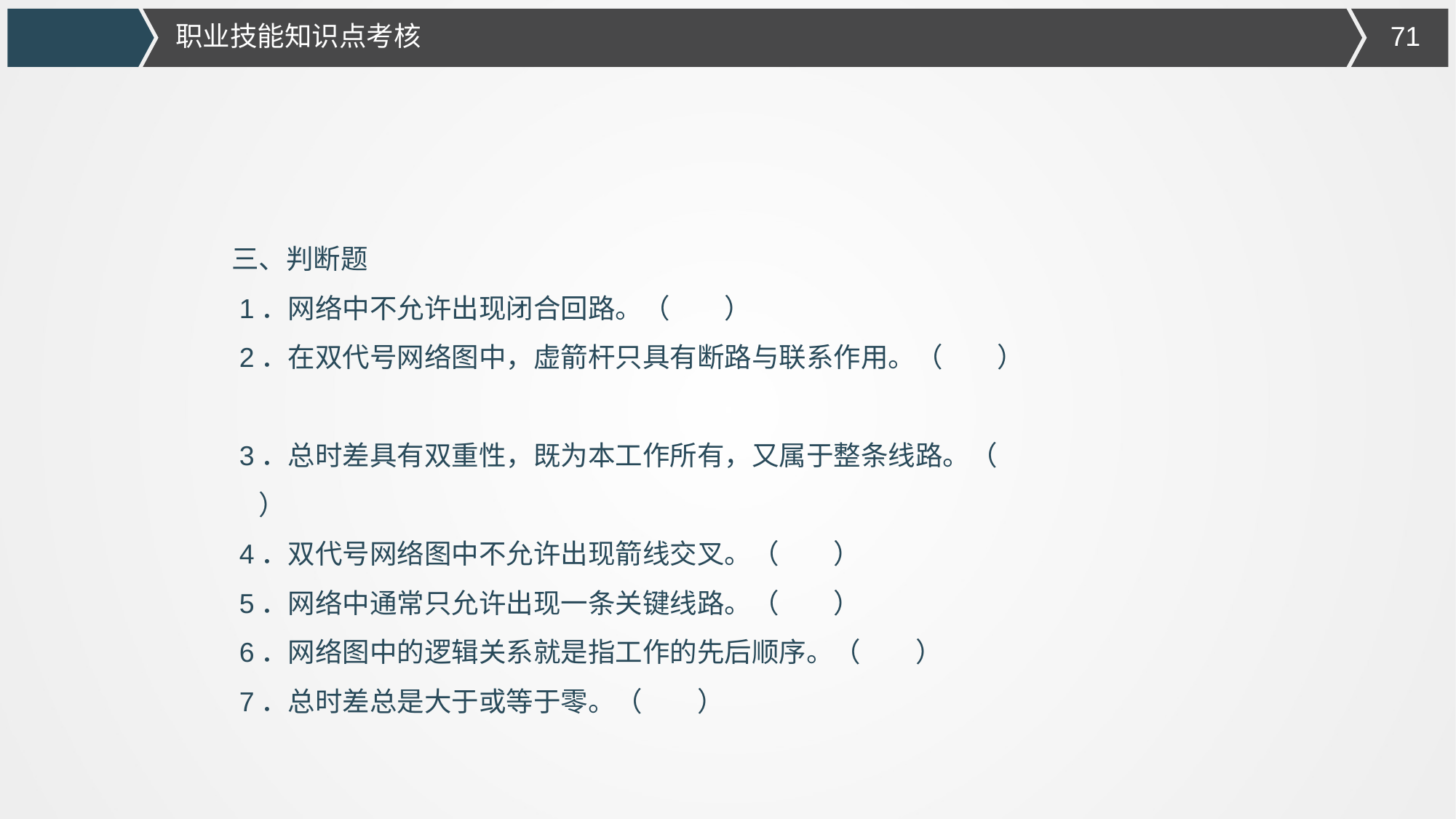

职业技能知识点考核
三、判断题
 1．网络中不允许出现闭合回路。（　　）
 2．在双代号网络图中，虚箭杆只具有断路与联系作用。（　　）
 3．总时差具有双重性，既为本工作所有，又属于整条线路。（　　）
 4．双代号网络图中不允许出现箭线交叉。（　　）
 5．网络中通常只允许出现一条关键线路。（　　）
 6．网络图中的逻辑关系就是指工作的先后顺序。（　　）
 7．总时差总是大于或等于零。（　　）